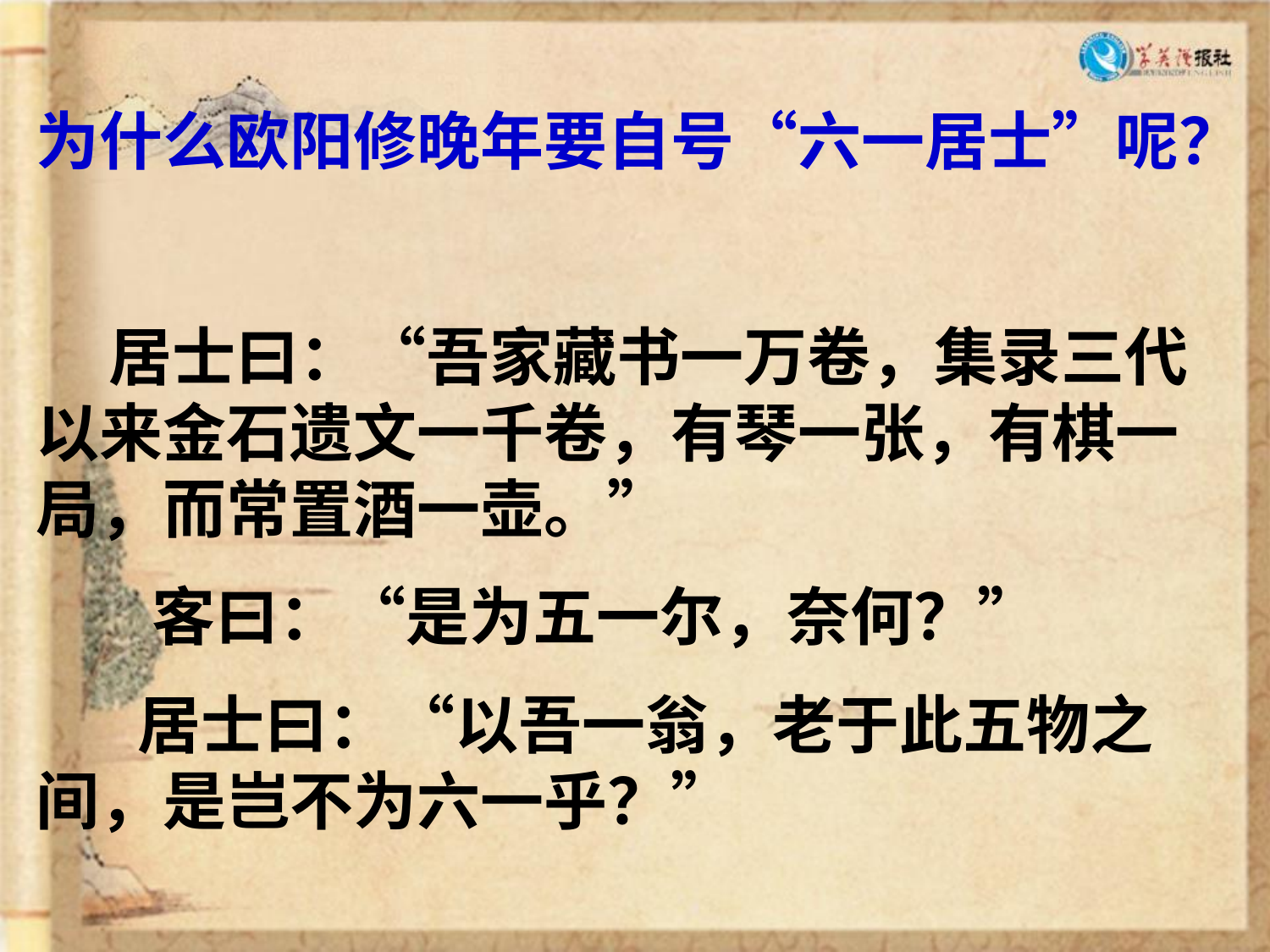

为什么欧阳修晚年要自号“六一居士”呢？

    居士曰：“吾家藏书一万卷，集录三代以来金石遗文一千卷，有琴一张，有棋一局，而常置酒一壶。”
       客曰：“是为五一尔，奈何？”
      居士曰：“以吾一翁，老于此五物之间，是岂不为六一乎？”